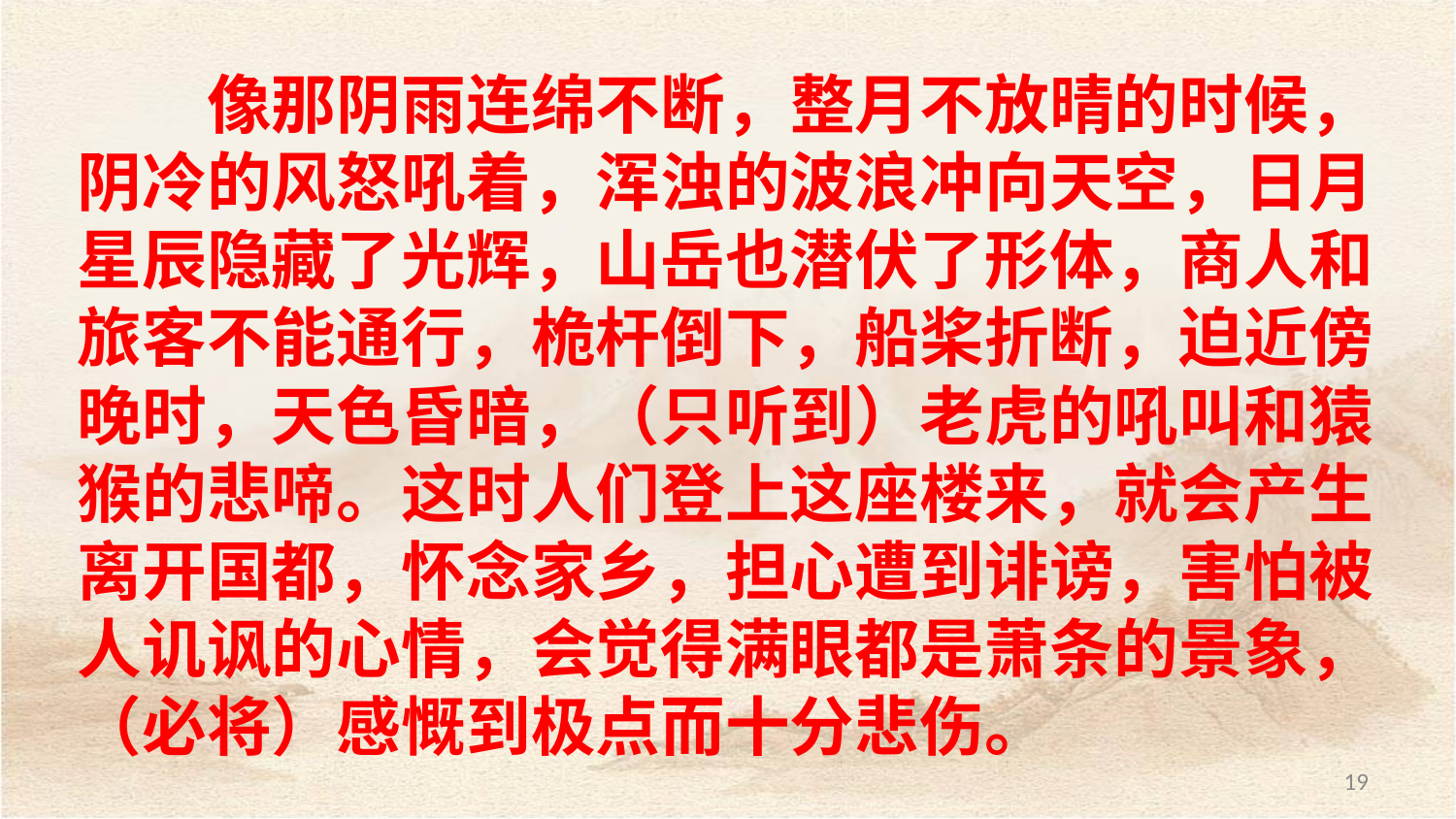

像那阴雨连绵不断，整月不放晴的时候，阴冷的风怒吼着，浑浊的波浪冲向天空，日月星辰隐藏了光辉，山岳也潜伏了形体，商人和旅客不能通行，桅杆倒下，船桨折断，迫近傍晚时，天色昏暗，（只听到）老虎的吼叫和猿猴的悲啼。这时人们登上这座楼来，就会产生离开国都，怀念家乡，担心遭到诽谤，害怕被人讥讽的心情，会觉得满眼都是萧条的景象，（必将）感慨到极点而十分悲伤。

19